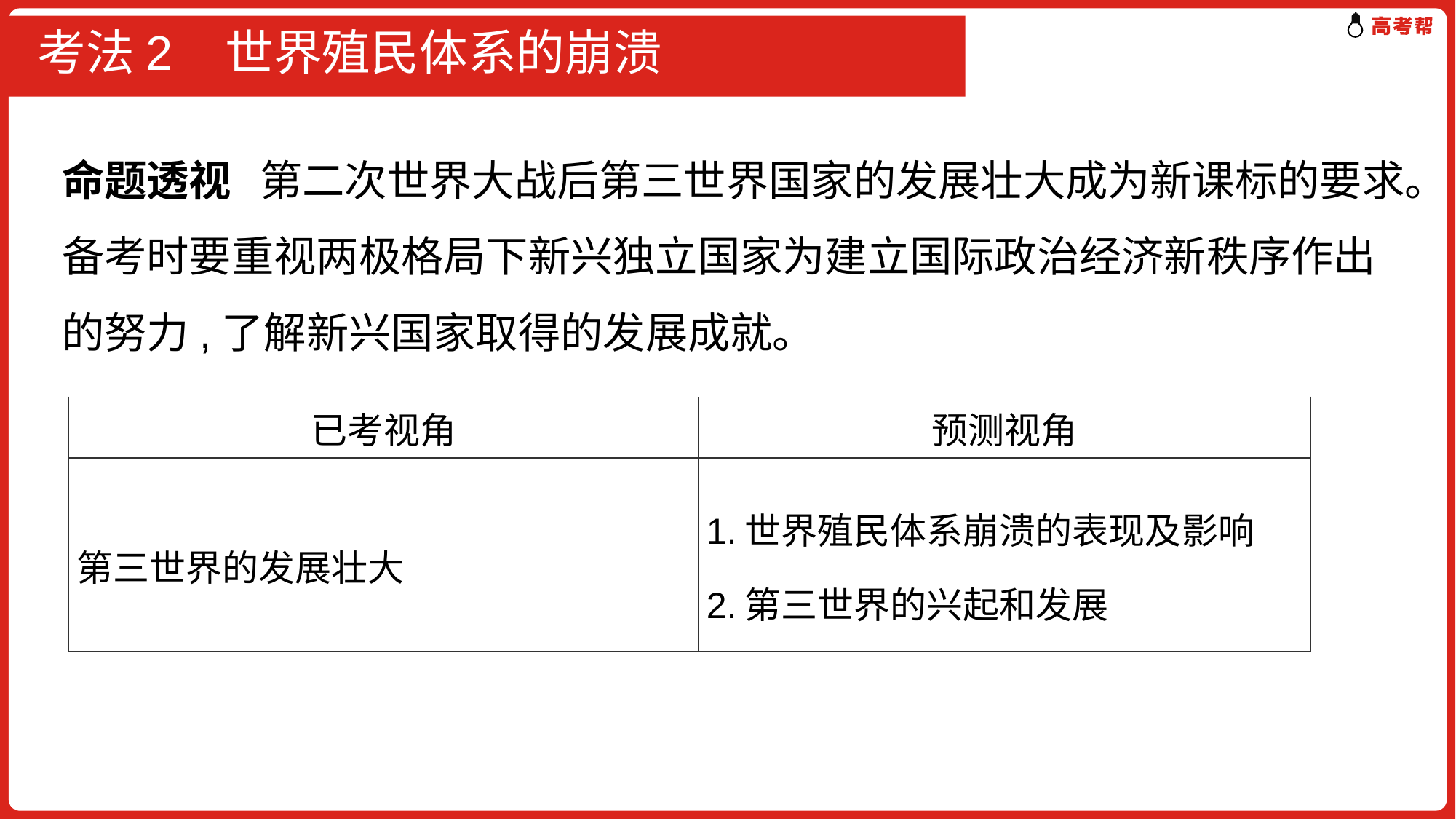

# 考法2   世界殖民体系的崩溃
命题透视   第二次世界大战后第三世界国家的发展壮大成为新课标的要求。备考时要重视两极格局下新兴独立国家为建立国际政治经济新秩序作出的努力,了解新兴国家取得的发展成就。
| 已考视角 | 预测视角 |
| --- | --- |
| 第三世界的发展壮大 | 1.世界殖民体系崩溃的表现及影响 2.第三世界的兴起和发展 |